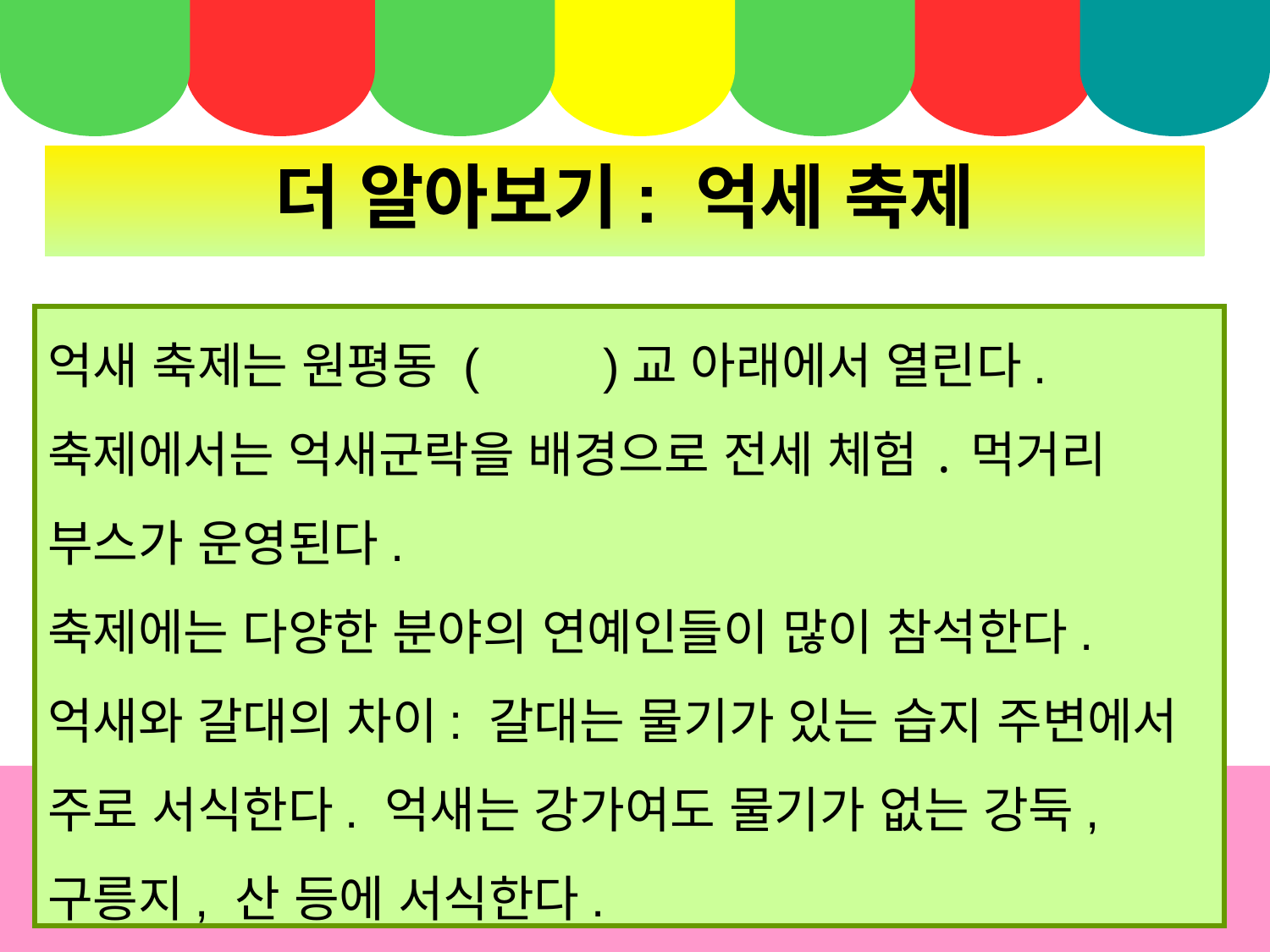

더 알아보기: 억세 축제
억새 축제는 원평동 (         )교 아래에서 열린다.
축제에서는 억새군락을 배경으로 전세 체험 ․ 먹거리 부스가 운영된다.
축제에는 다양한 분야의 연예인들이 많이 참석한다.
억새와 갈대의 차이: 갈대는 물기가 있는 습지 주변에서 주로 서식한다. 억새는 강가여도 물기가 없는 강둑, 구릉지, 산 등에 서식한다.